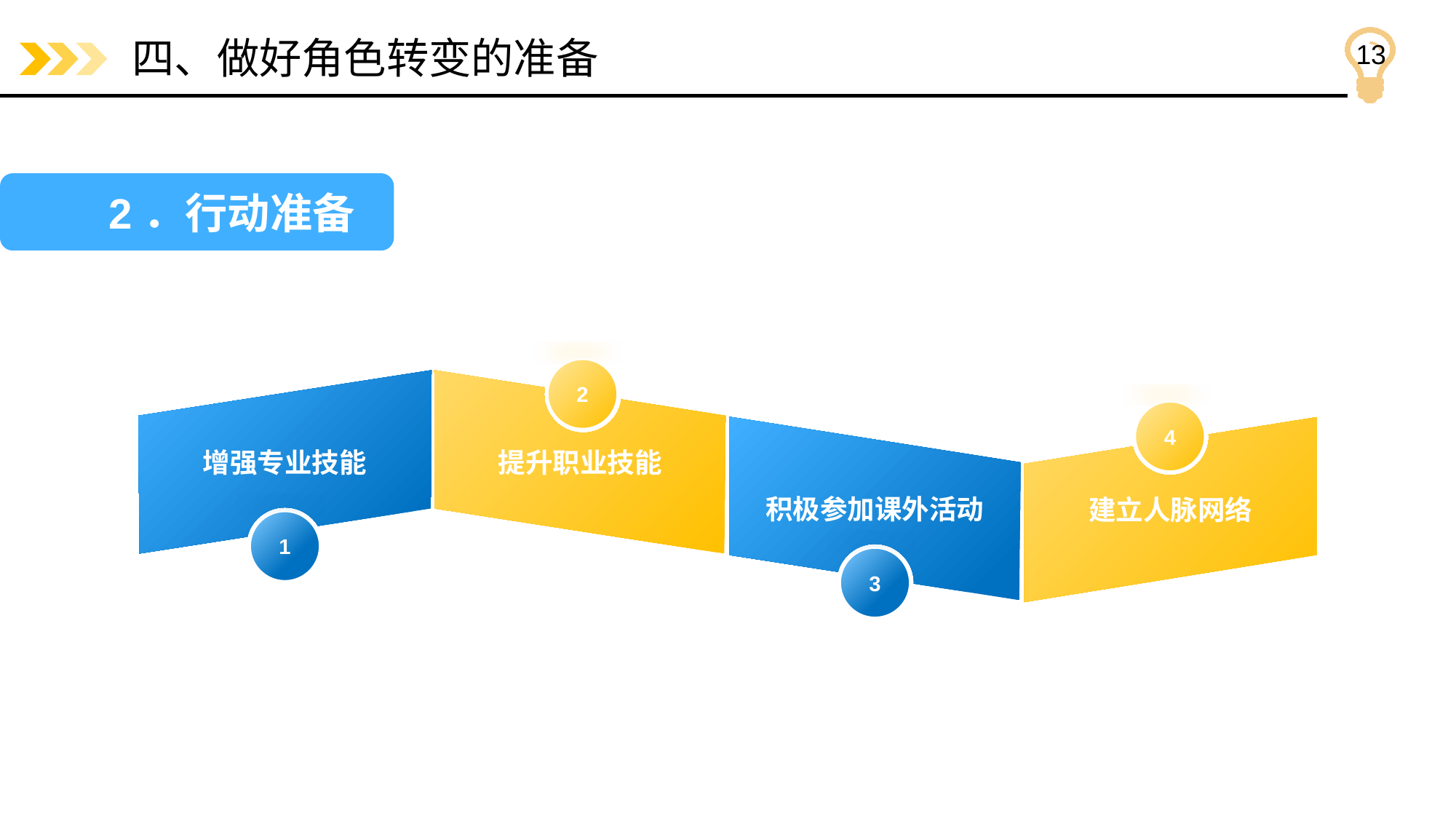

13
# 四、做好角色转变的准备
        2．行动准备
2
增强专业技能
提升职业技能
4
积极参加课外活动
建立人脉网络
1
3